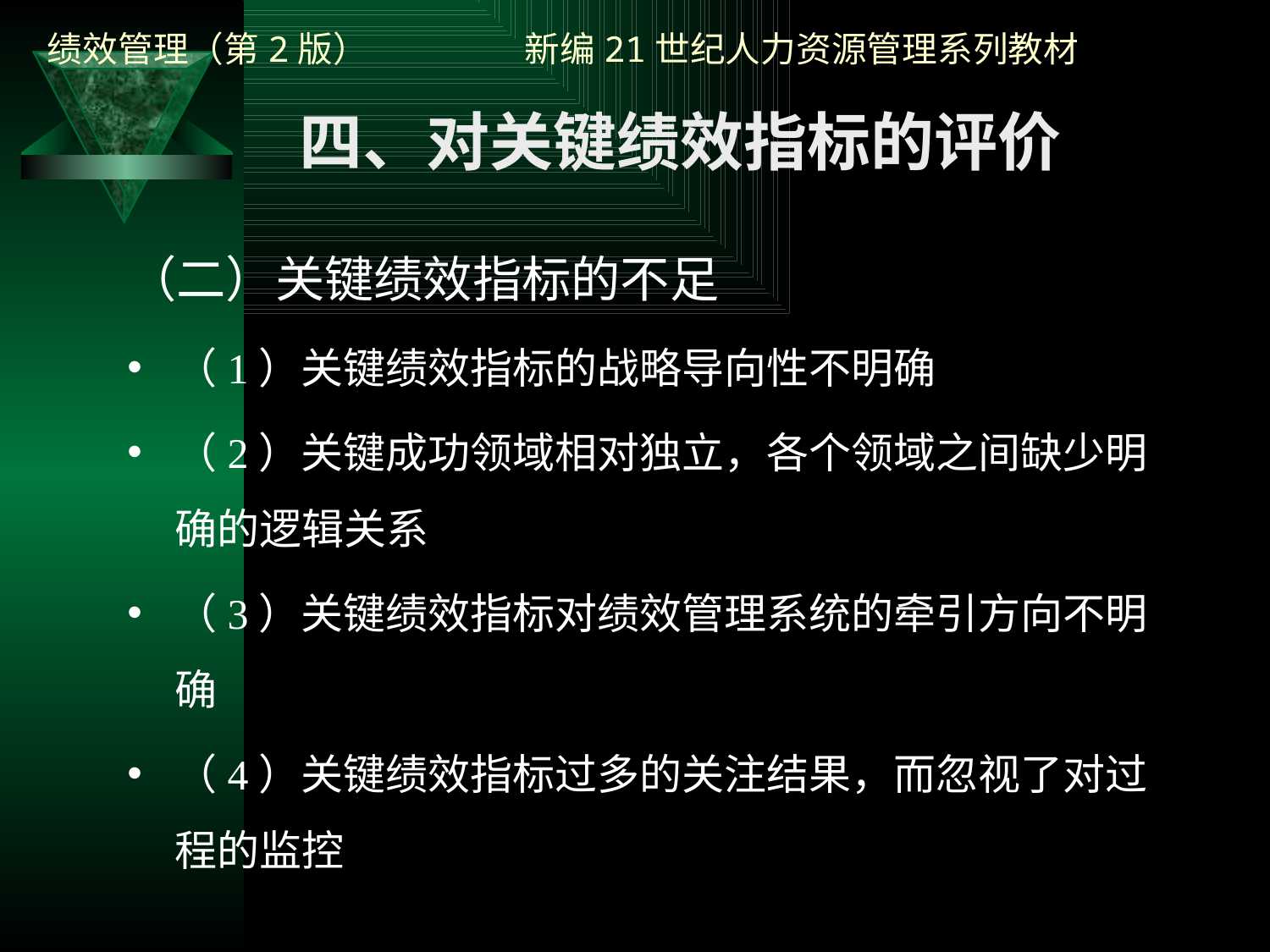

四、对关键绩效指标的评价
（二）关键绩效指标的不足
（1）关键绩效指标的战略导向性不明确
（2）关键成功领域相对独立，各个领域之间缺少明确的逻辑关系
（3）关键绩效指标对绩效管理系统的牵引方向不明确
（4）关键绩效指标过多的关注结果，而忽视了对过程的监控